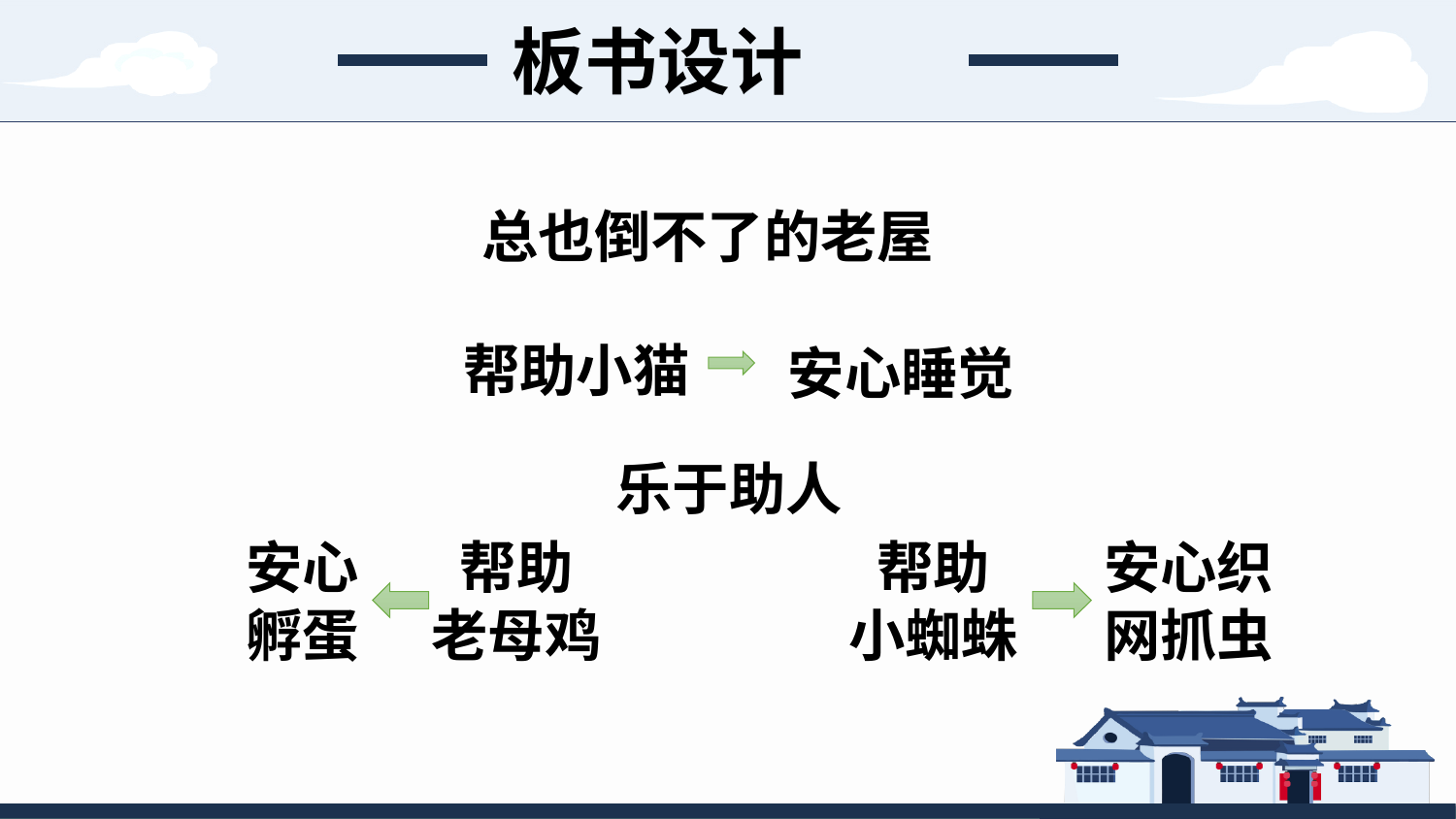

板书设计
总也倒不了的老屋
帮助小猫
安心睡觉

乐于助人
安心孵蛋
帮助
老母鸡
帮助
小蜘蛛
安心织网抓虫